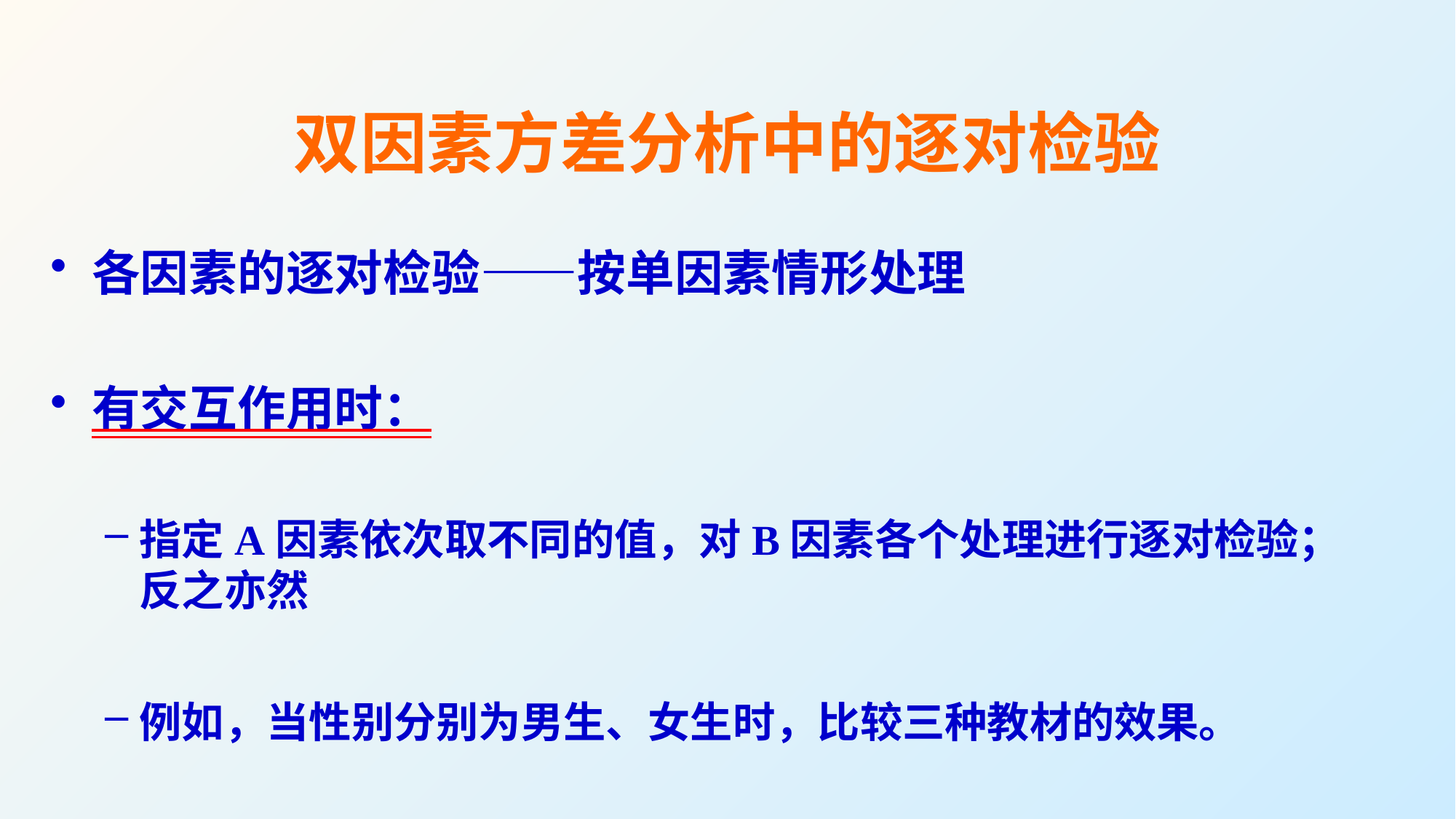

# 双因素方差分析中的逐对检验
各因素的逐对检验——按单因素情形处理

有交互作用时：

指定A因素依次取不同的值，对B因素各个处理进行逐对检验；反之亦然

例如，当性别分别为男生、女生时，比较三种教材的效果。